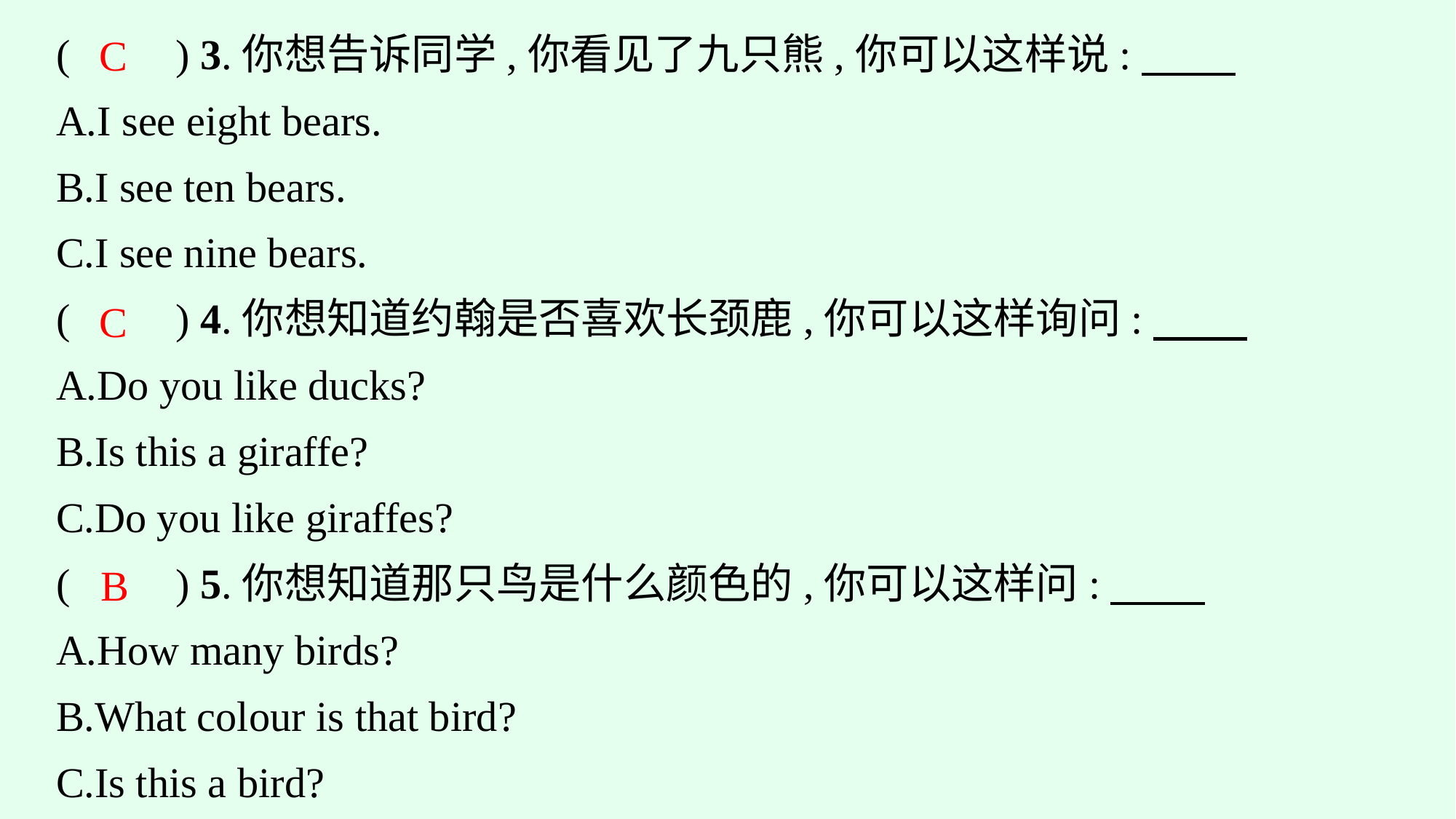

(　　) 3.你想告诉同学,你看见了九只熊,你可以这样说:
A.I see eight bears.
B.I see ten bears.
C.I see nine bears.
(　　) 4.你想知道约翰是否喜欢长颈鹿,你可以这样询问:
A.Do you like ducks?
B.Is this a giraffe?
C.Do you like giraffes?
(　　) 5.你想知道那只鸟是什么颜色的,你可以这样问:
A.How many birds?
B.What colour is that bird?
C.Is this a bird?
C
C
B